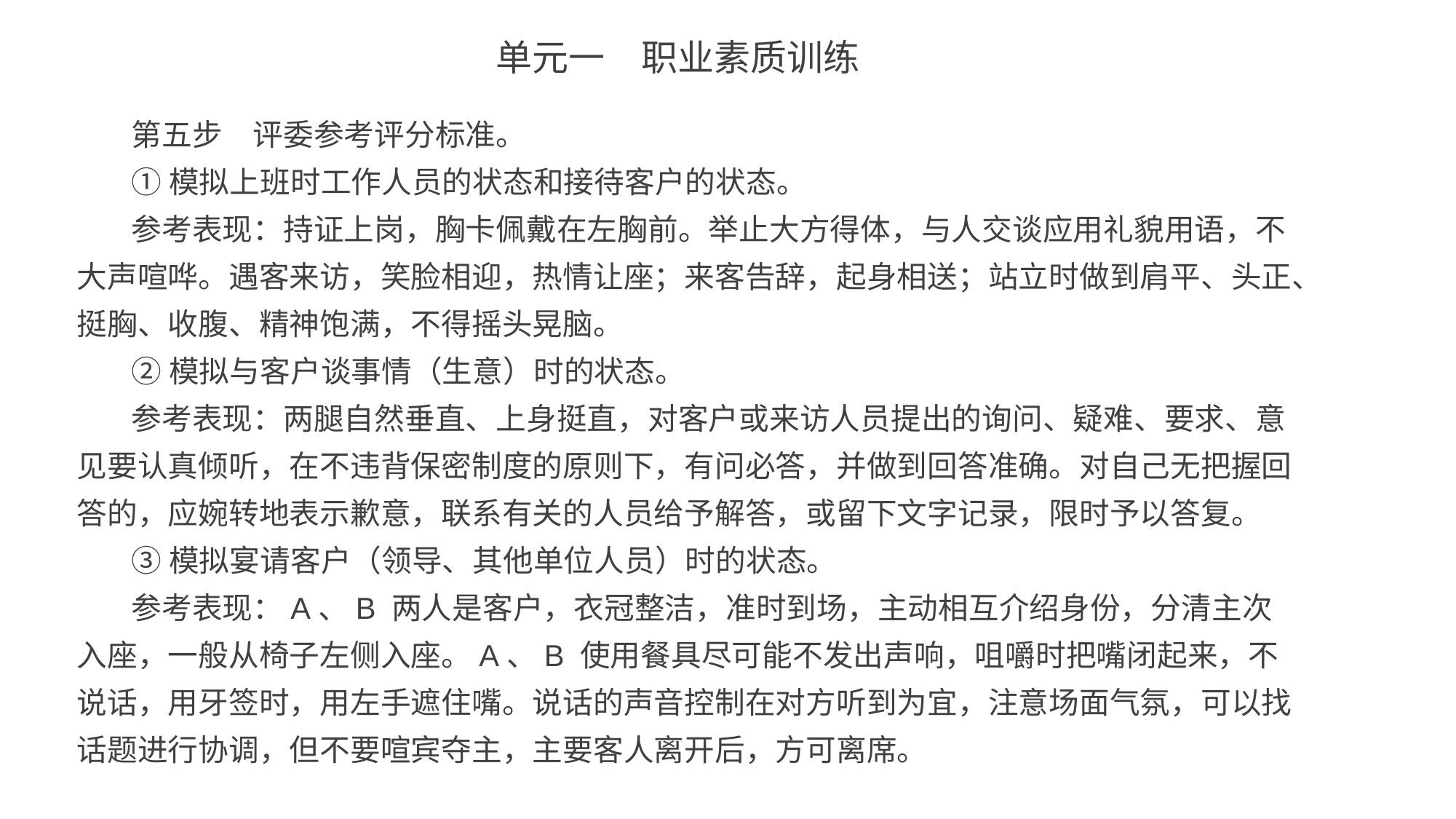

单元一　职业素质训练
第五步　评委参考评分标准。
①模拟上班时工作人员的状态和接待客户的状态。
参考表现：持证上岗，胸卡佩戴在左胸前。举止大方得体，与人交谈应用礼貌用语，不大声喧哗。遇客来访，笑脸相迎，热情让座；来客告辞，起身相送；站立时做到肩平、头正、挺胸、收腹、精神饱满，不得摇头晃脑。
②模拟与客户谈事情（生意）时的状态。
参考表现：两腿自然垂直、上身挺直，对客户或来访人员提出的询问、疑难、要求、意见要认真倾听，在不违背保密制度的原则下，有问必答，并做到回答准确。对自己无把握回答的，应婉转地表示歉意，联系有关的人员给予解答，或留下文字记录，限时予以答复。
③模拟宴请客户（领导、其他单位人员）时的状态。
参考表现：A、B 两人是客户，衣冠整洁，准时到场，主动相互介绍身份，分清主次入座，一般从椅子左侧入座。A、B 使用餐具尽可能不发出声响，咀嚼时把嘴闭起来，不说话，用牙签时，用左手遮住嘴。说话的声音控制在对方听到为宜，注意场面气氛，可以找话题进行协调，但不要喧宾夺主，主要客人离开后，方可离席。